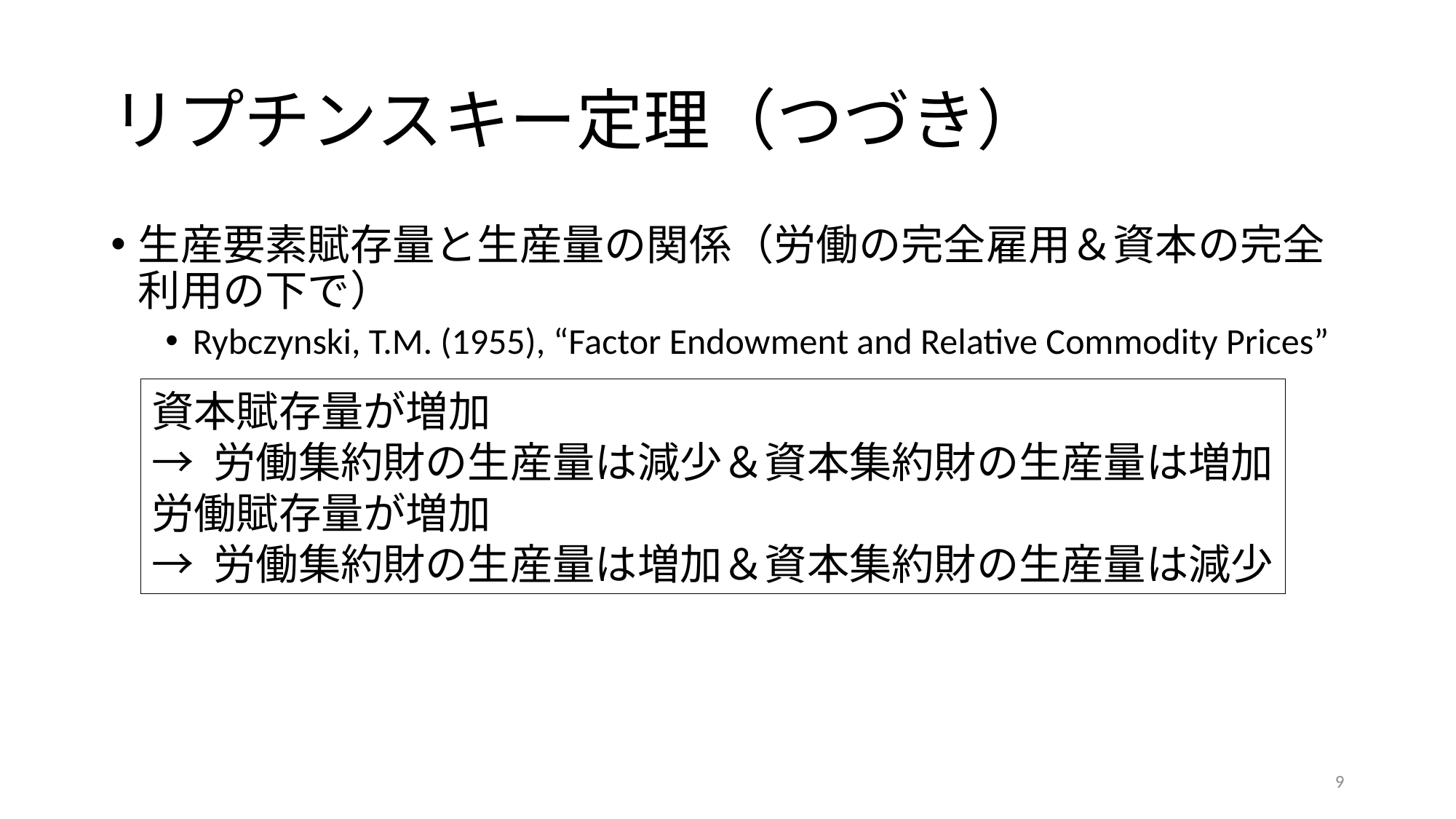

# リプチンスキー定理（つづき）
生産要素賦存量と生産量の関係（労働の完全雇用＆資本の完全利用の下で）
Rybczynski, T.M. (1955), “Factor Endowment and Relative Commodity Prices”
資本賦存量が増加
→ 労働集約財の生産量は減少＆資本集約財の生産量は増加
労働賦存量が増加
→ 労働集約財の生産量は増加＆資本集約財の生産量は減少
9